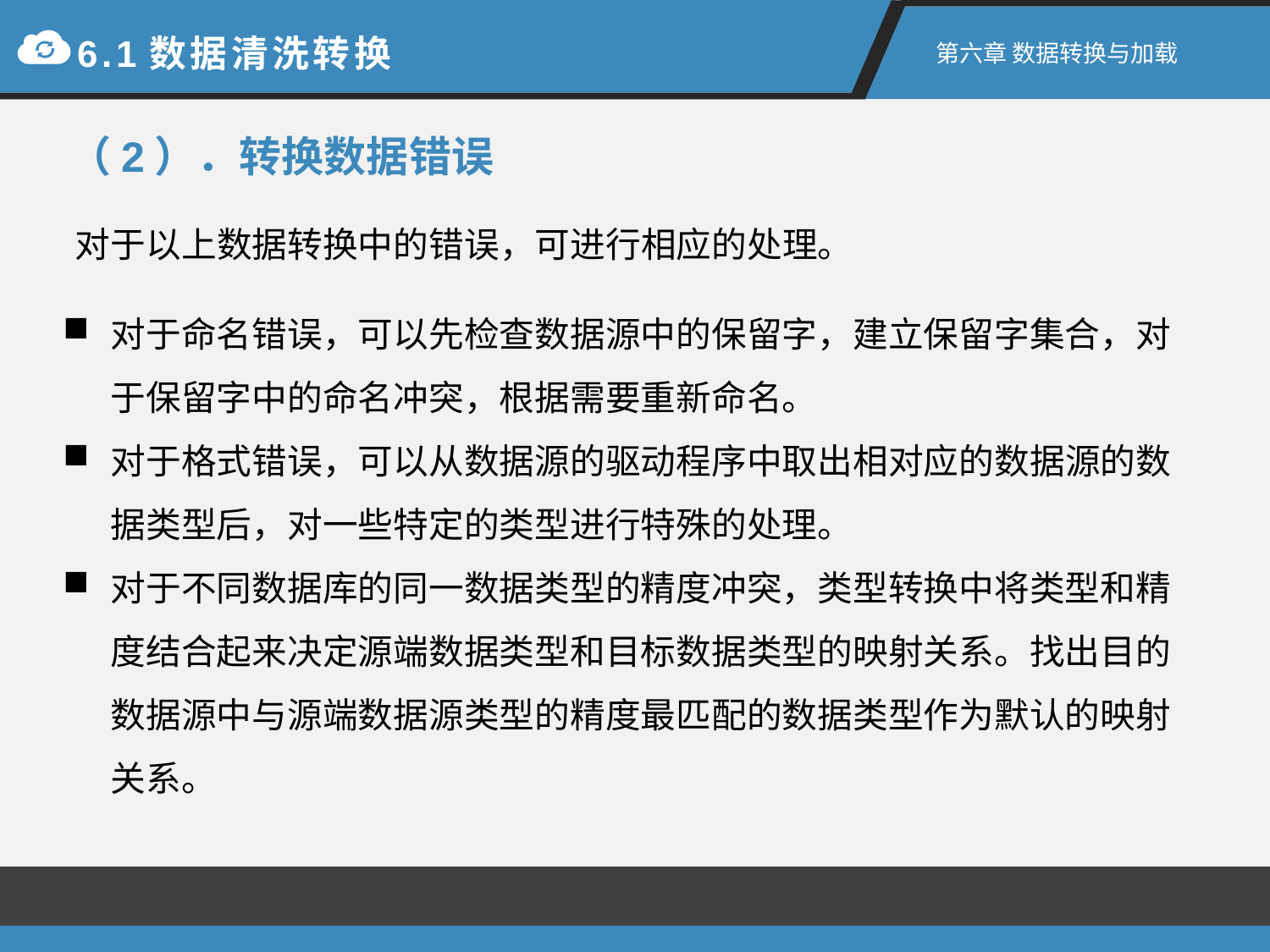

6.1数据清洗转换

第六章 数据转换与加载
（2）．转换数据错误
对于以上数据转换中的错误，可进行相应的处理。
对于命名错误，可以先检查数据源中的保留字，建立保留字集合，对于保留字中的命名冲突，根据需要重新命名。
对于格式错误，可以从数据源的驱动程序中取出相对应的数据源的数据类型后，对一些特定的类型进行特殊的处理。
对于不同数据库的同一数据类型的精度冲突，类型转换中将类型和精度结合起来决定源端数据类型和目标数据类型的映射关系。找出目的数据源中与源端数据源类型的精度最匹配的数据类型作为默认的映射关系。